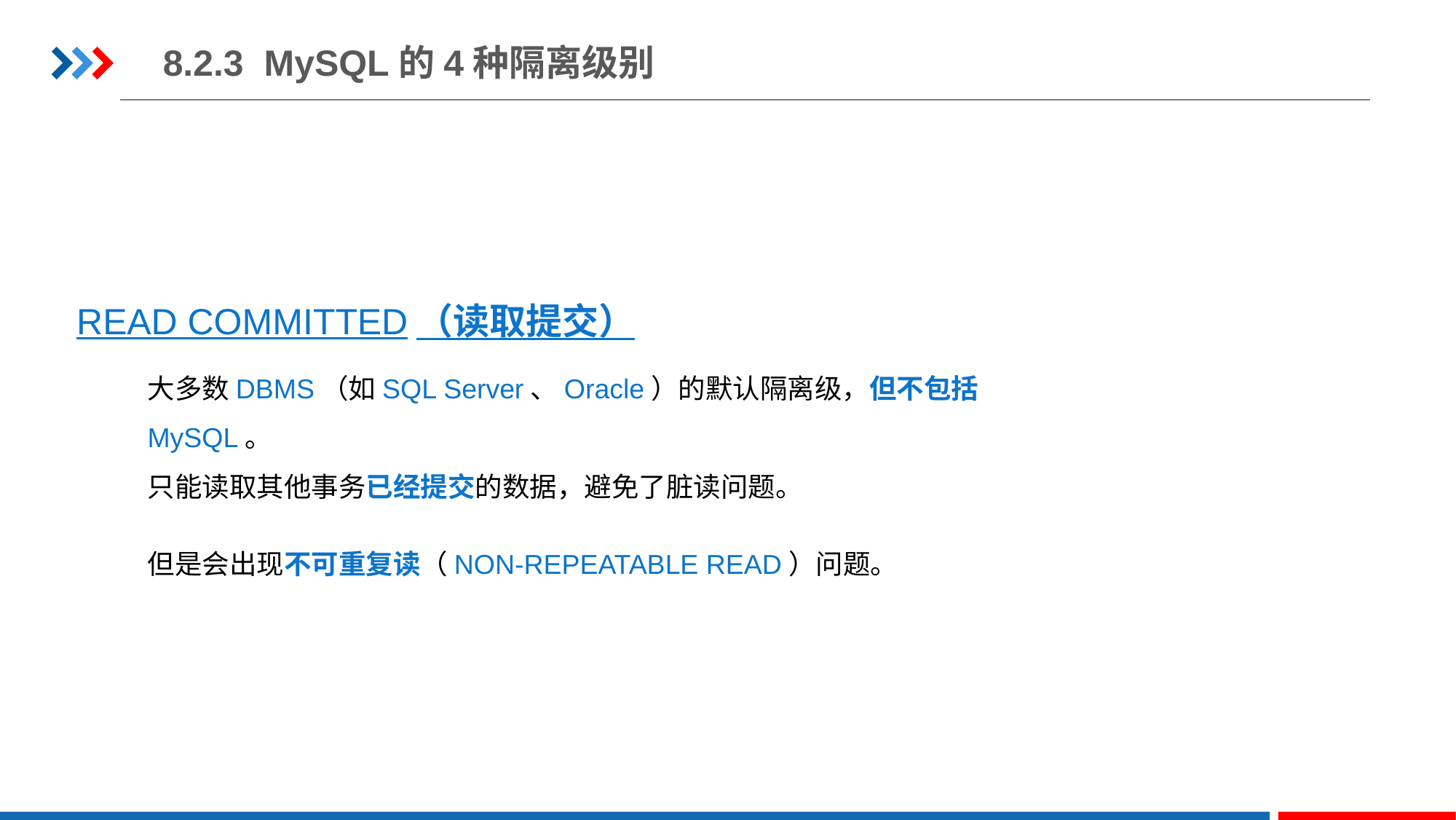

8.2.3  MySQL的4种隔离级别
READ COMMITTED（读取提交）
大多数DBMS（如SQL Server、Oracle）的默认隔离级，但不包括MySQL。
只能读取其他事务已经提交的数据，避免了脏读问题。

但是会出现不可重复读（NON-REPEATABLE READ）问题。